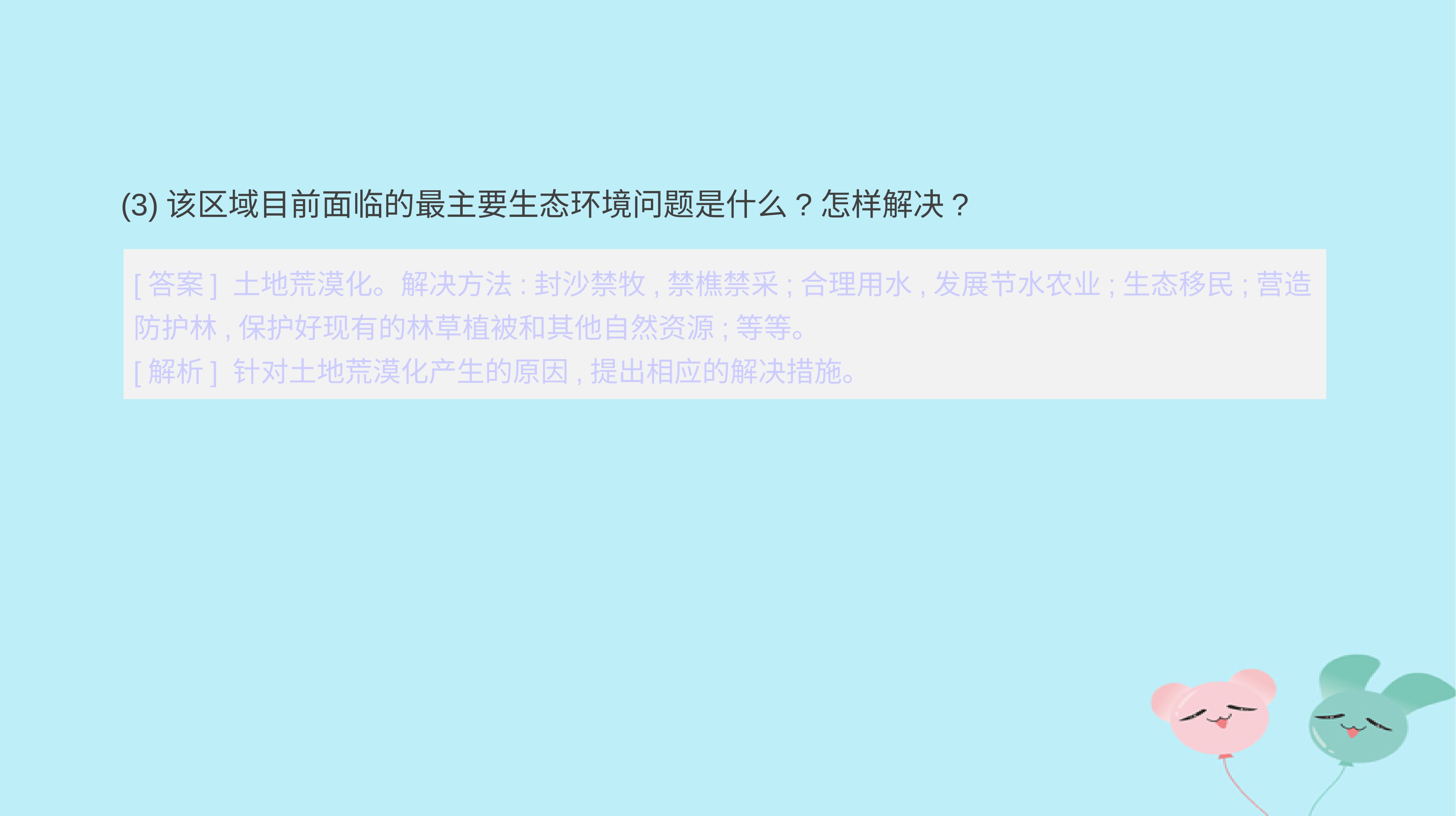

(3)该区域目前面临的最主要生态环境问题是什么?怎样解决?

[答案] 土地荒漠化。解决方法:封沙禁牧,禁樵禁采;合理用水,发展节水农业;生态移民;营造防护林,保护好现有的林草植被和其他自然资源;等等。
[解析] 针对土地荒漠化产生的原因,提出相应的解决措施。